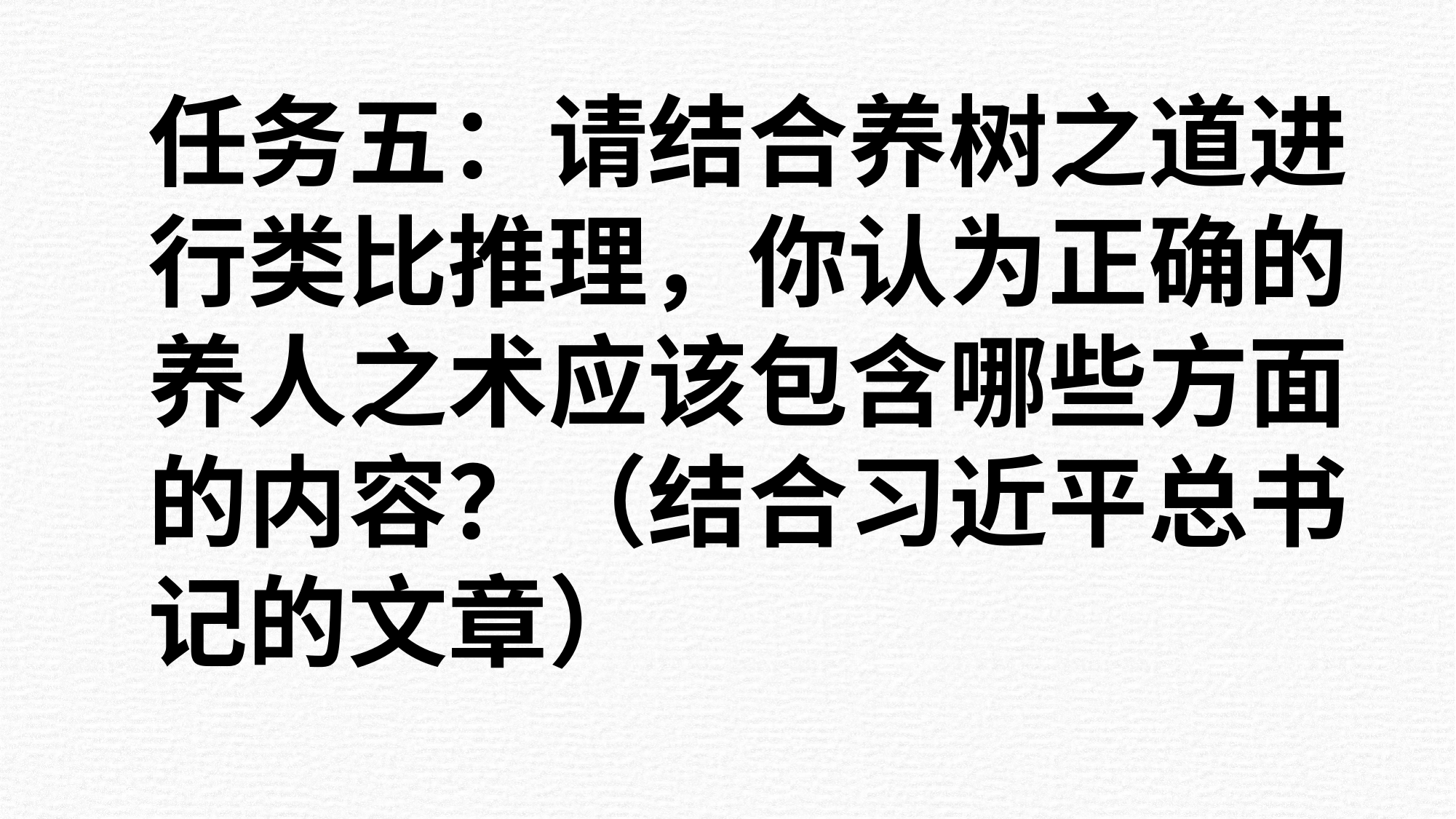

任务五：请结合养树之道进行类比推理，你认为正确的养人之术应该包含哪些方面的内容？（结合习近平总书记的文章）